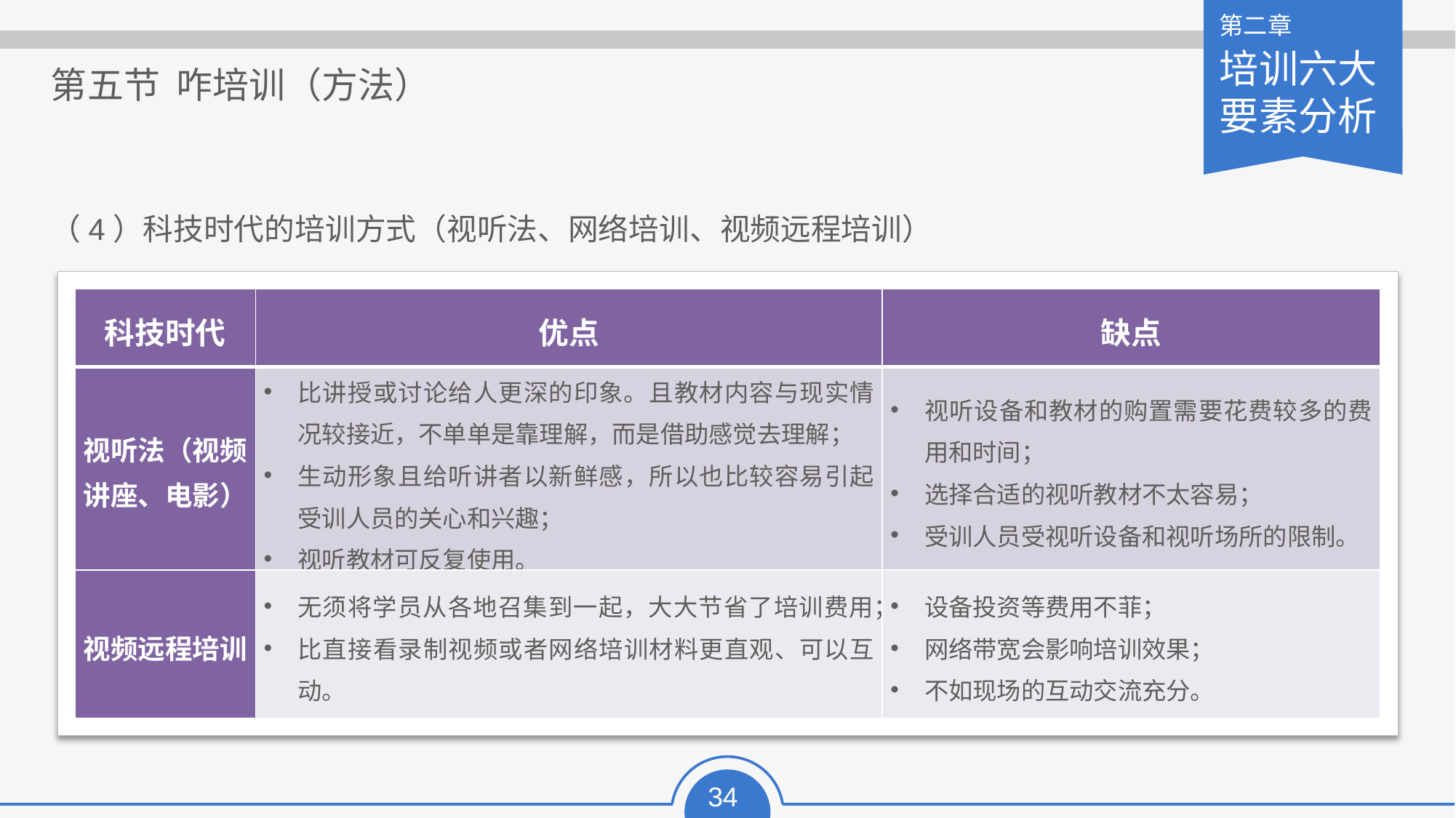

第五节  咋培训（方法）
（4）科技时代的培训方式（视听法、网络培训、视频远程培训）

| 科技时代 | 优点 | 缺点 |
| --- | --- | --- |
| 视听法（视频讲座、电影） | 比讲授或讨论给人更深的印象。且教材内容与现实情况较接近，不单单是靠理解，而是借助感觉去理解； 生动形象且给听讲者以新鲜感，所以也比较容易引起受训人员的关心和兴趣； 视听教材可反复使用。 | 视听设备和教材的购置需要花费较多的费用和时间； 选择合适的视听教材不太容易； 受训人员受视听设备和视听场所的限制。 |
| 视频远程培训 | 无须将学员从各地召集到一起，大大节省了培训费用； 比直接看录制视频或者网络培训材料更直观、可以互动。 | 设备投资等费用不菲； 网络带宽会影响培训效果； 不如现场的互动交流充分。 |